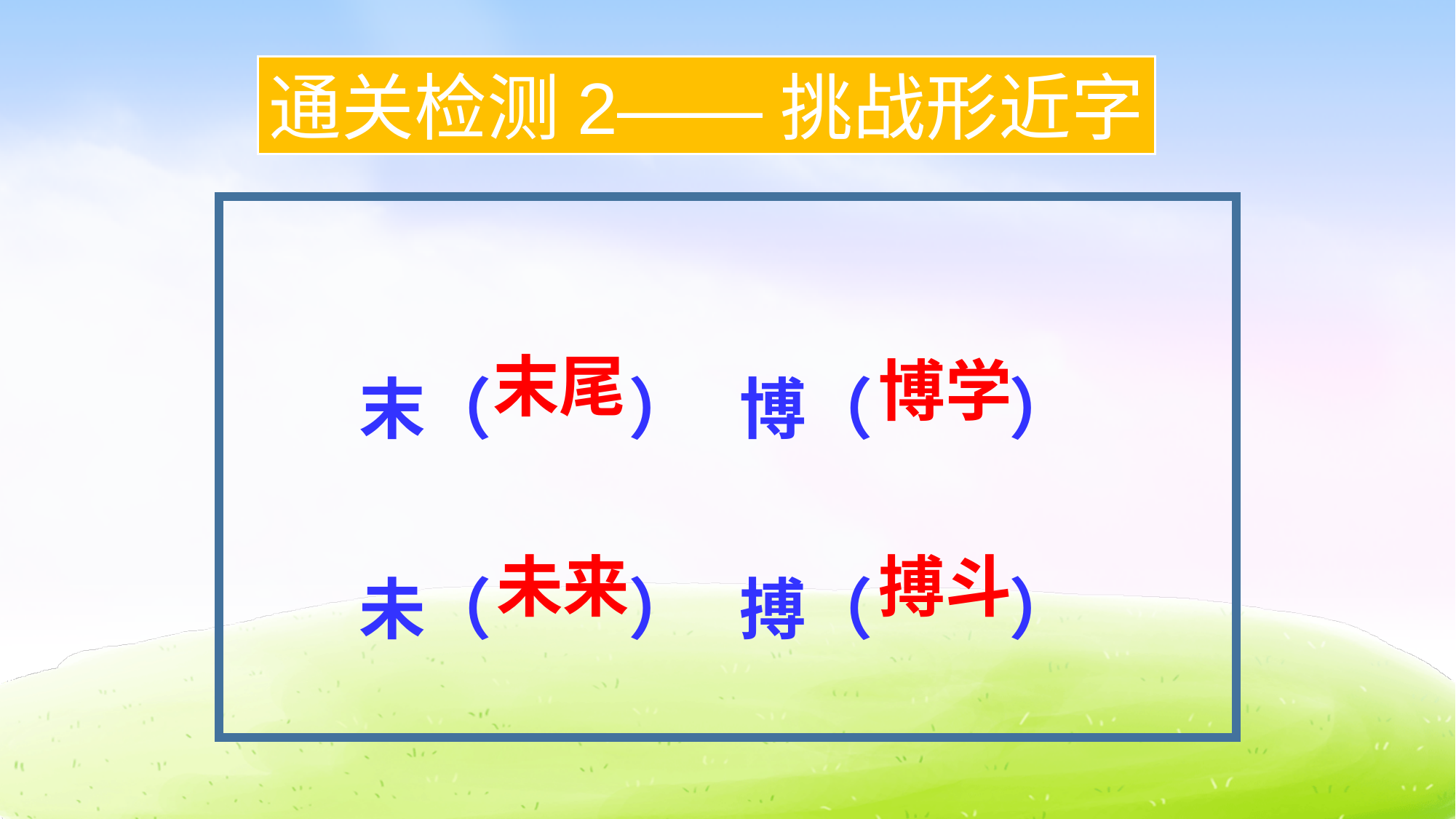

通关检测2——挑战形近字

末（         ）   博（         ）
未（         ）   搏（         ）
末尾
博学
未来
搏斗